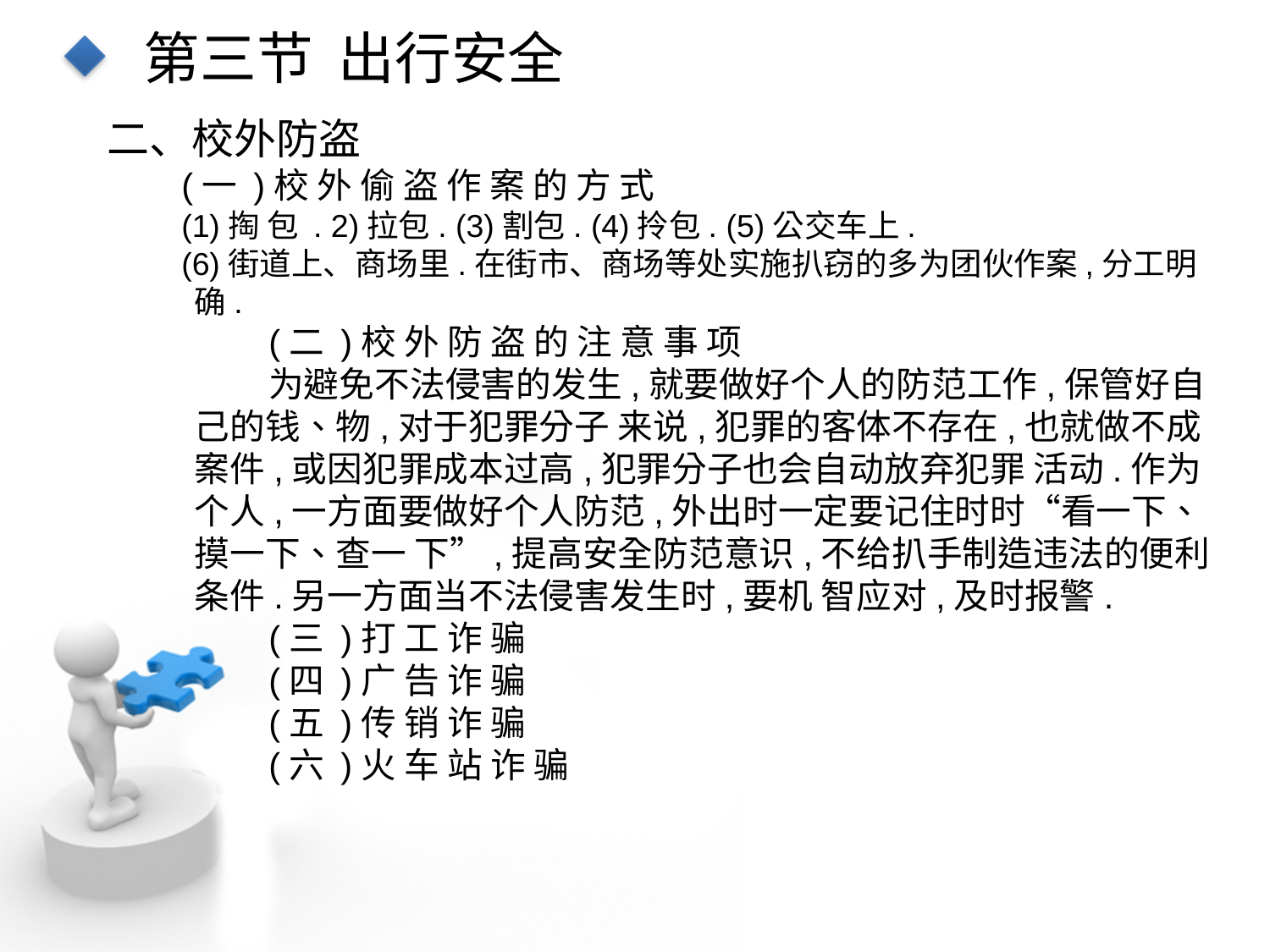

第三节  出行安全

二、校外防盗
(一 )校 外 偷 盗 作 案 的 方 式
(1)掏 包 . 2)拉包. (3)割包. (4)拎包. (5)公交车上.
(6)街道上、商场里.在街市、商场等处实施扒窃的多为团伙作案,分工明确.
(二 )校 外 防 盗 的 注 意 事 项
为避免不法侵害的发生,就要做好个人的防范工作,保管好自己的钱、物,对于犯罪分子 来说,犯罪的客体不存在,也就做不成案件,或因犯罪成本过高,犯罪分子也会自动放弃犯罪 活动.作为个人,一方面要做好个人防范,外出时一定要记住时时“看一下、摸一下、查一 下”,提高安全防范意识,不给扒手制造违法的便利条件.另一方面当不法侵害发生时,要机 智应对,及时报警.
(三 )打 工 诈 骗
(四 )广 告 诈 骗
(五 )传 销 诈 骗
(六 )火 车 站 诈 骗
点击添加文本
点击添加文本
点击添加文本
点击添加文本